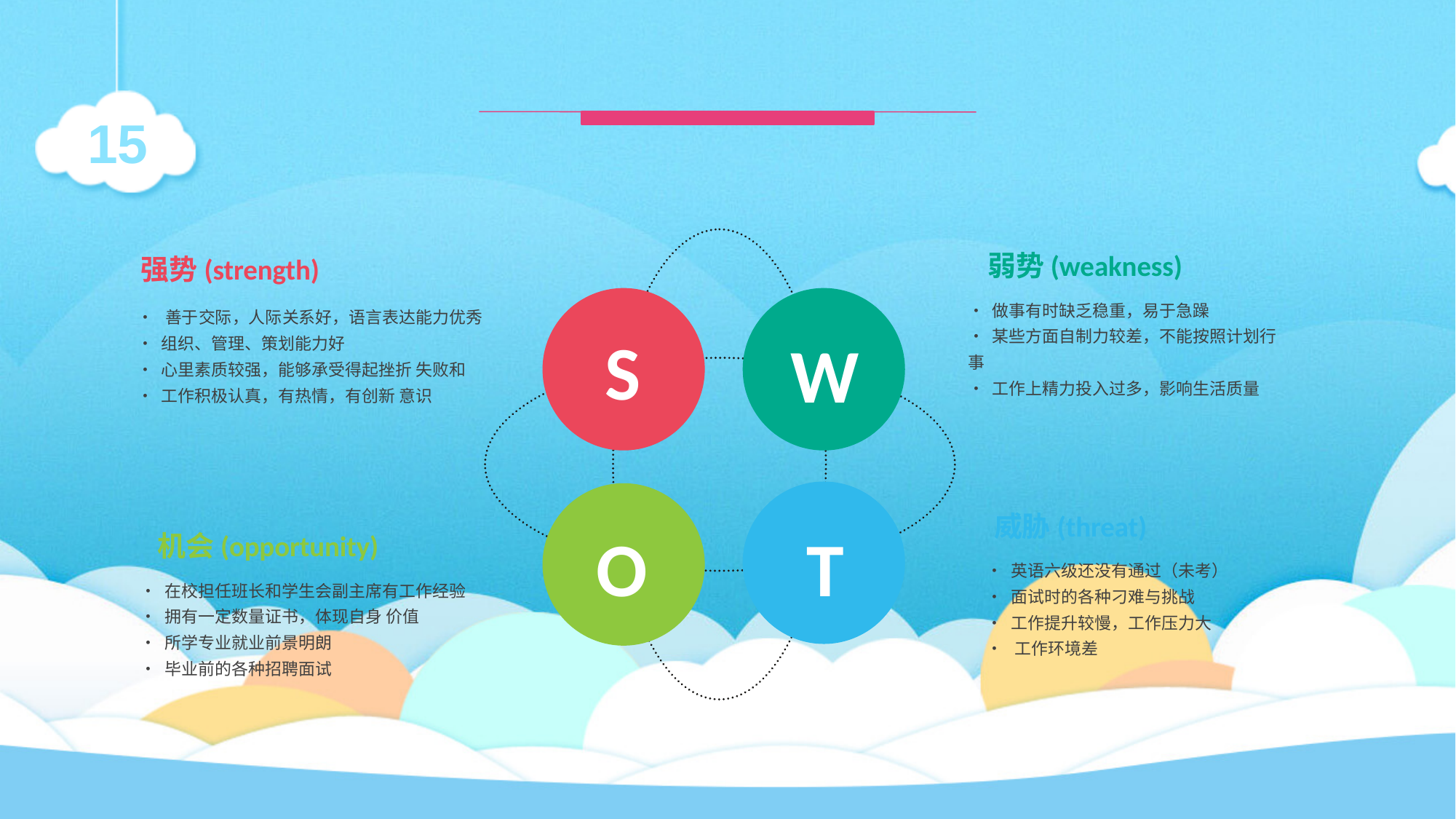

#

S

W

T

O
弱势(weakness)
• 做事有时缺乏稳重，易于急躁
• 某些方面自制力较差，不能按照计划行事
• 工作上精力投入过多，影响生活质量
强势(strength)
•  善于交际，人际关系好，语言表达能力优秀
• 组织、管理、策划能力好
• 心里素质较强，能够承受得起挫折 失败和
• 工作积极认真，有热情，有创新 意识
威胁(threat)
• 英语六级还没有通过（未考）
• 面试时的各种刁难与挑战
• 工作提升较慢，工作压力大
•  工作环境差
机会(opportunity)
• 在校担任班长和学生会副主席有工作经验
• 拥有一定数量证书，体现自身 价值
• 所学专业就业前景明朗
• 毕业前的各种招聘面试